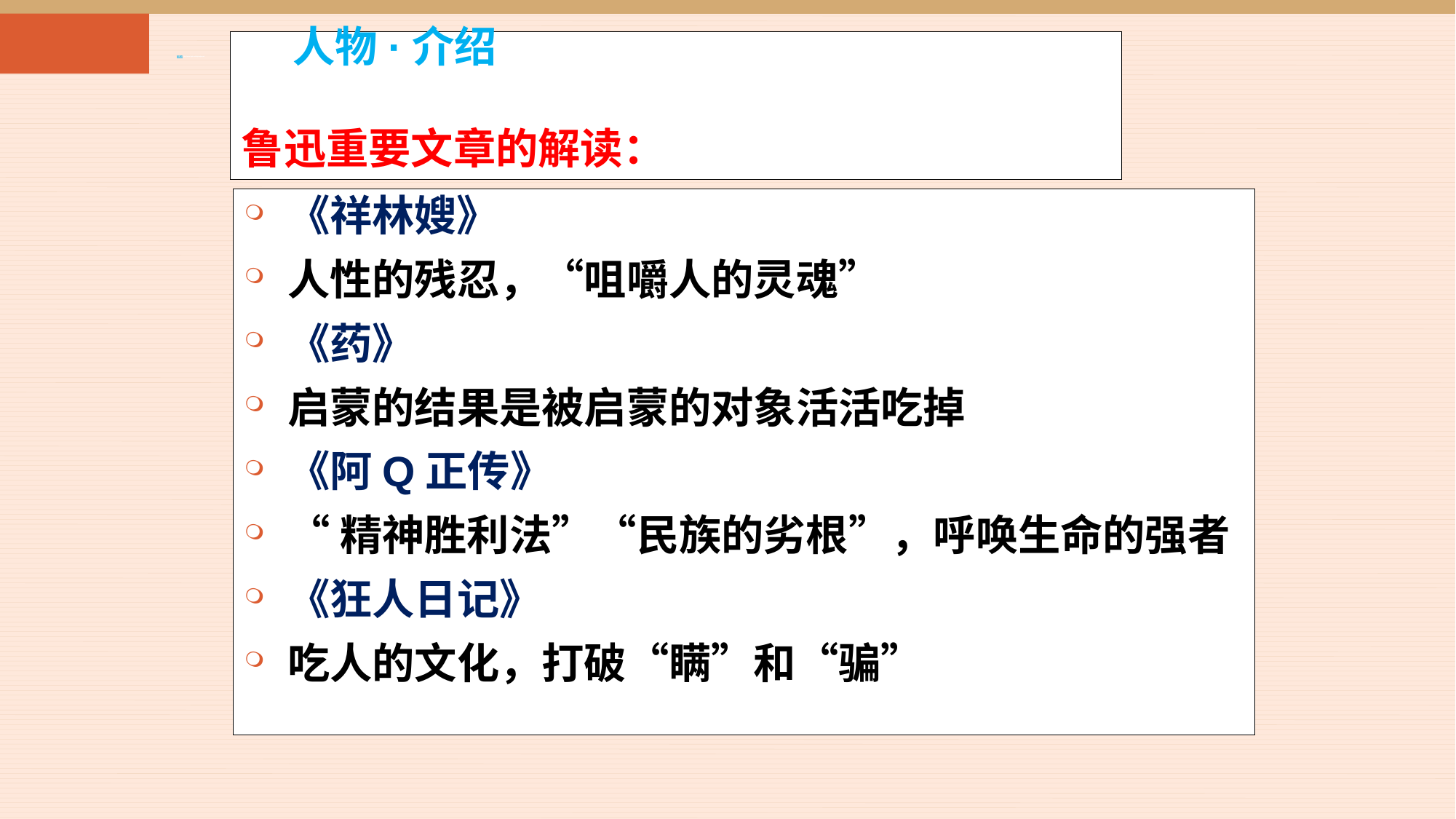

人物·介绍
# 鲁迅重要文章的解读：
《祥林嫂》
人性的残忍，“咀嚼人的灵魂”
《药》
启蒙的结果是被启蒙的对象活活吃掉
《阿Q正传》
“精神胜利法”“民族的劣根”，呼唤生命的强者
《狂人日记》
吃人的文化，打破“瞒”和“骗”